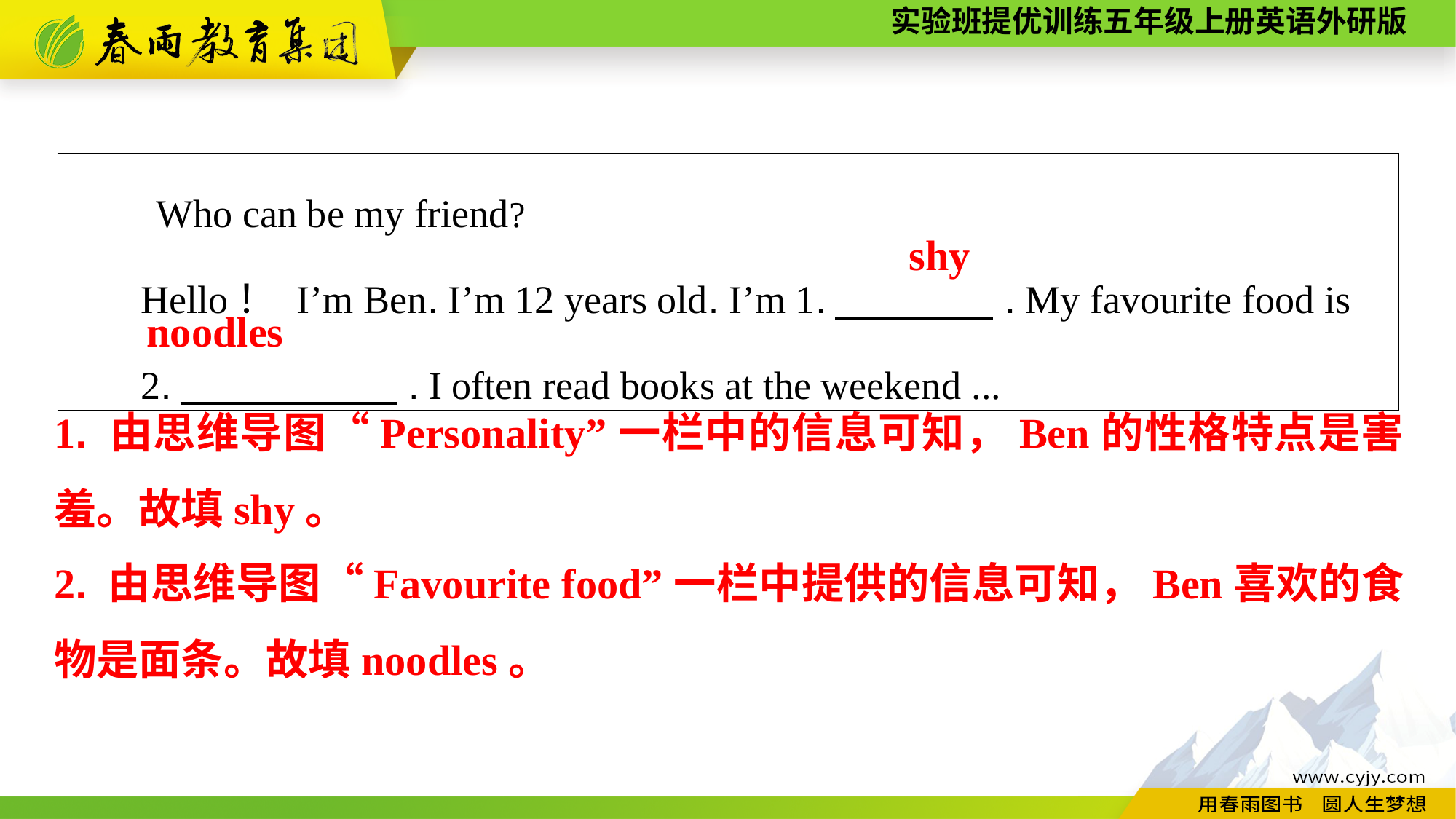

| Who can be my friend? Hello！ I’m Ben. I’m 12 years old. I’m 1.　　　　. My favourite food is 2.　　 　. I often read books at the weekend ... |
| --- |
shy
noodles
1. 由思维导图“Personality”一栏中的信息可知，Ben的性格特点是害羞。故填shy。
2. 由思维导图“Favourite food”一栏中提供的信息可知，Ben喜欢的食物是面条。故填noodles。